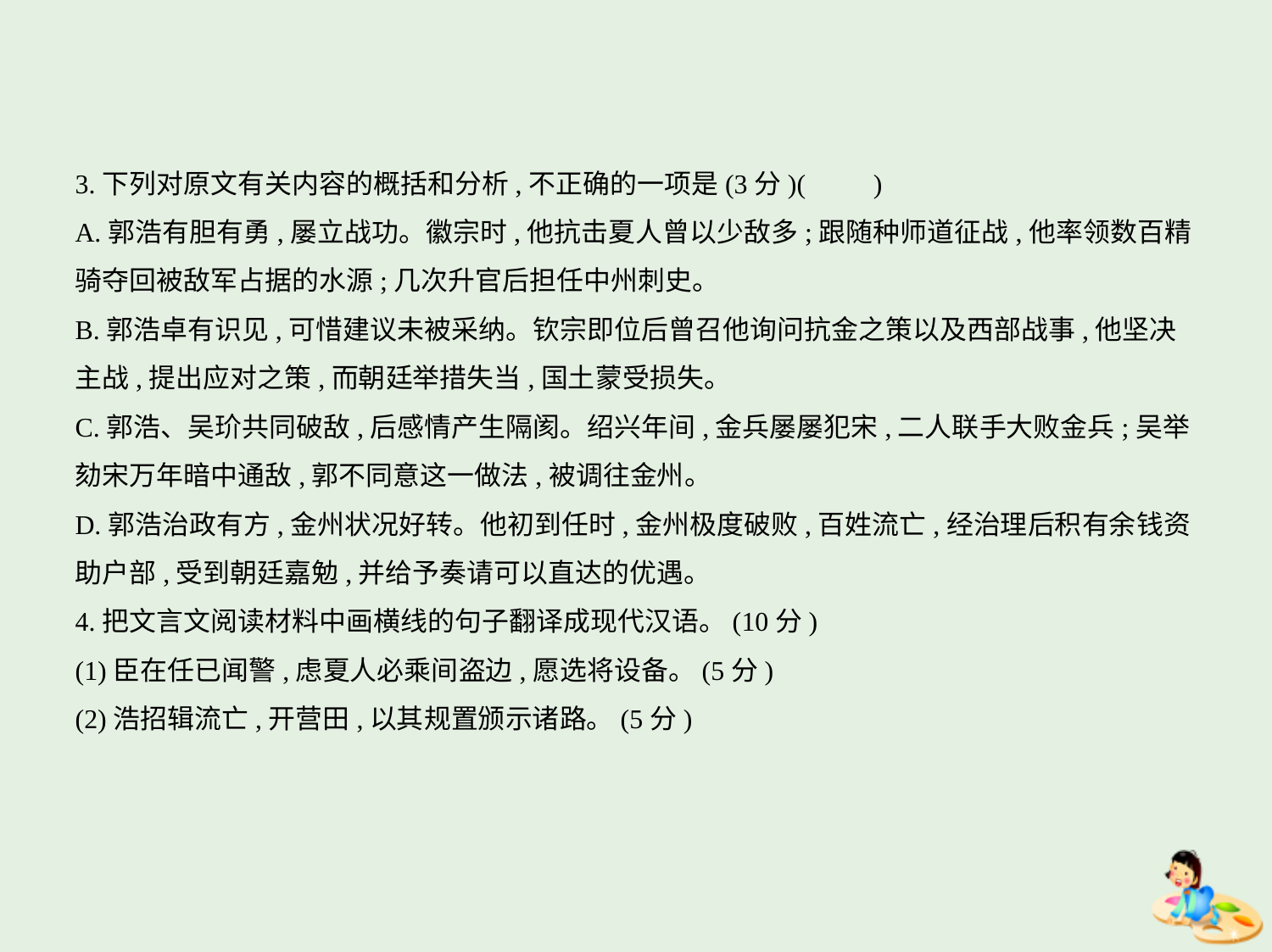

3.下列对原文有关内容的概括和分析,不正确的一项是(3分)(　　)
A.郭浩有胆有勇,屡立战功。徽宗时,他抗击夏人曾以少敌多;跟随种师道征战,他率领数百精
骑夺回被敌军占据的水源;几次升官后担任中州刺史。
B.郭浩卓有识见,可惜建议未被采纳。钦宗即位后曾召他询问抗金之策以及西部战事,他坚决
主战,提出应对之策,而朝廷举措失当,国土蒙受损失。
C.郭浩、吴玠共同破敌,后感情产生隔阂。绍兴年间,金兵屡屡犯宋,二人联手大败金兵;吴举
劾宋万年暗中通敌,郭不同意这一做法,被调往金州。
D.郭浩治政有方,金州状况好转。他初到任时,金州极度破败,百姓流亡,经治理后积有余钱资
助户部,受到朝廷嘉勉,并给予奏请可以直达的优遇。
4.把文言文阅读材料中画横线的句子翻译成现代汉语。(10分)
(1)臣在任已闻警,虑夏人必乘间盗边,愿选将设备。(5分)
(2)浩招辑流亡,开营田,以其规置颁示诸路。(5分)